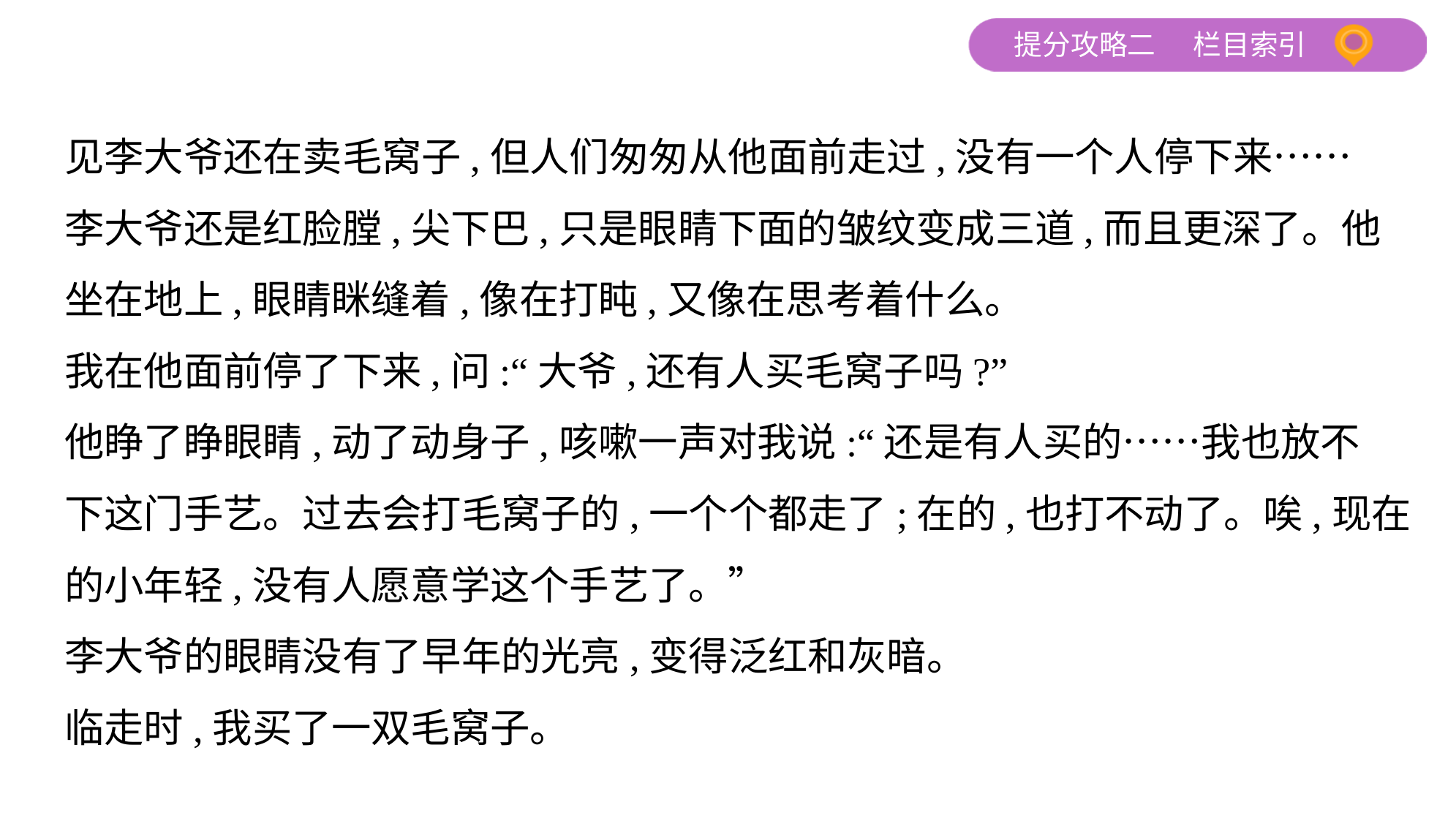

见李大爷还在卖毛窝子,但人们匆匆从他面前走过,没有一个人停下来……
李大爷还是红脸膛,尖下巴,只是眼睛下面的皱纹变成三道,而且更深了。他
坐在地上,眼睛眯缝着,像在打盹,又像在思考着什么。
我在他面前停了下来,问:“大爷,还有人买毛窝子吗?”
他睁了睁眼睛,动了动身子,咳嗽一声对我说:“还是有人买的……我也放不
下这门手艺。过去会打毛窝子的,一个个都走了;在的,也打不动了。唉,现在
的小年轻,没有人愿意学这个手艺了。”
李大爷的眼睛没有了早年的光亮,变得泛红和灰暗。
临走时,我买了一双毛窝子。